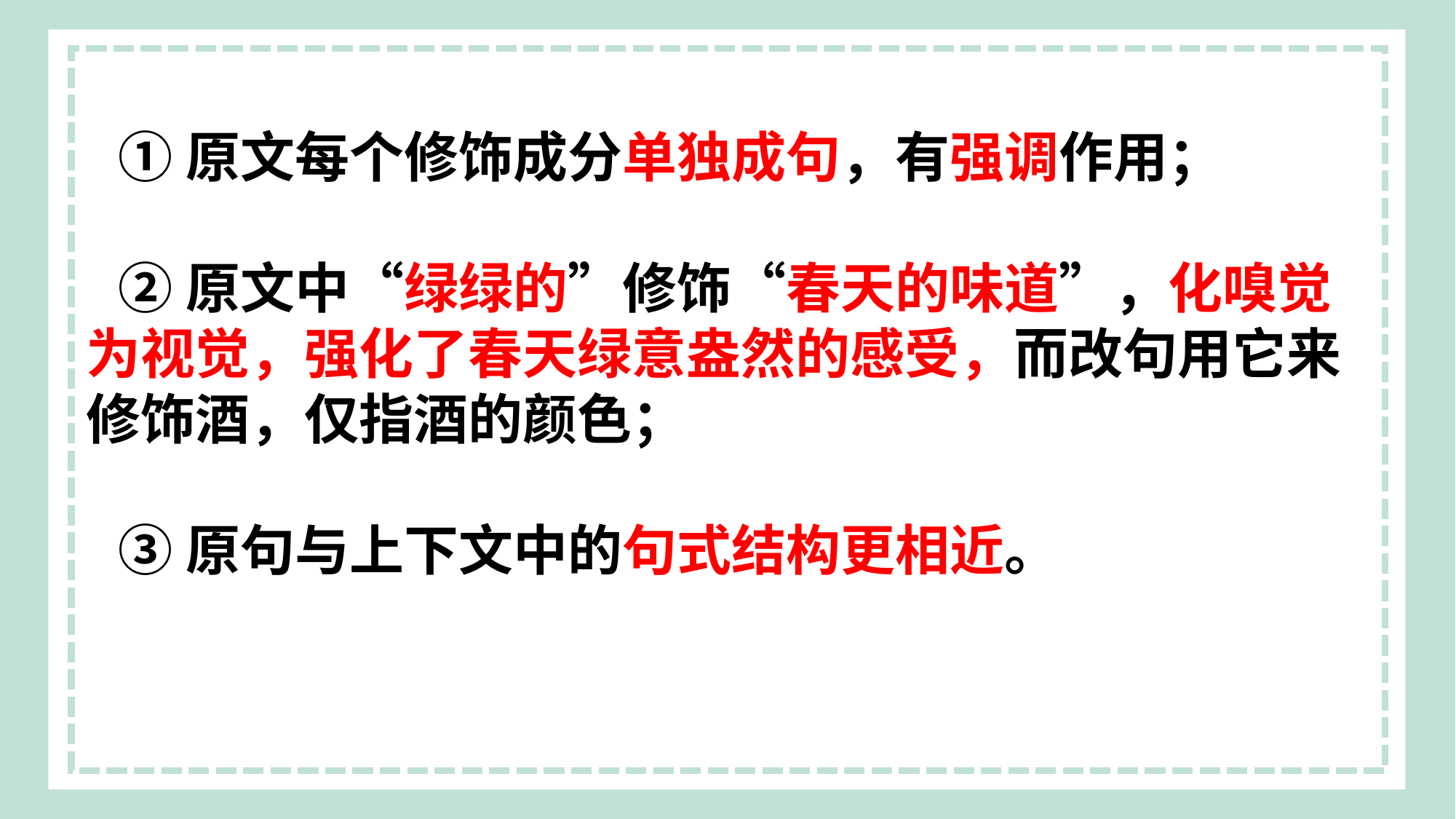

①原文每个修饰成分单独成句，有强调作用；

②原文中“绿绿的”修饰“春天的味道”，化嗅觉为视觉，强化了春天绿意盎然的感受，而改句用它来修饰酒，仅指酒的颜色；

③原句与上下文中的句式结构更相近。